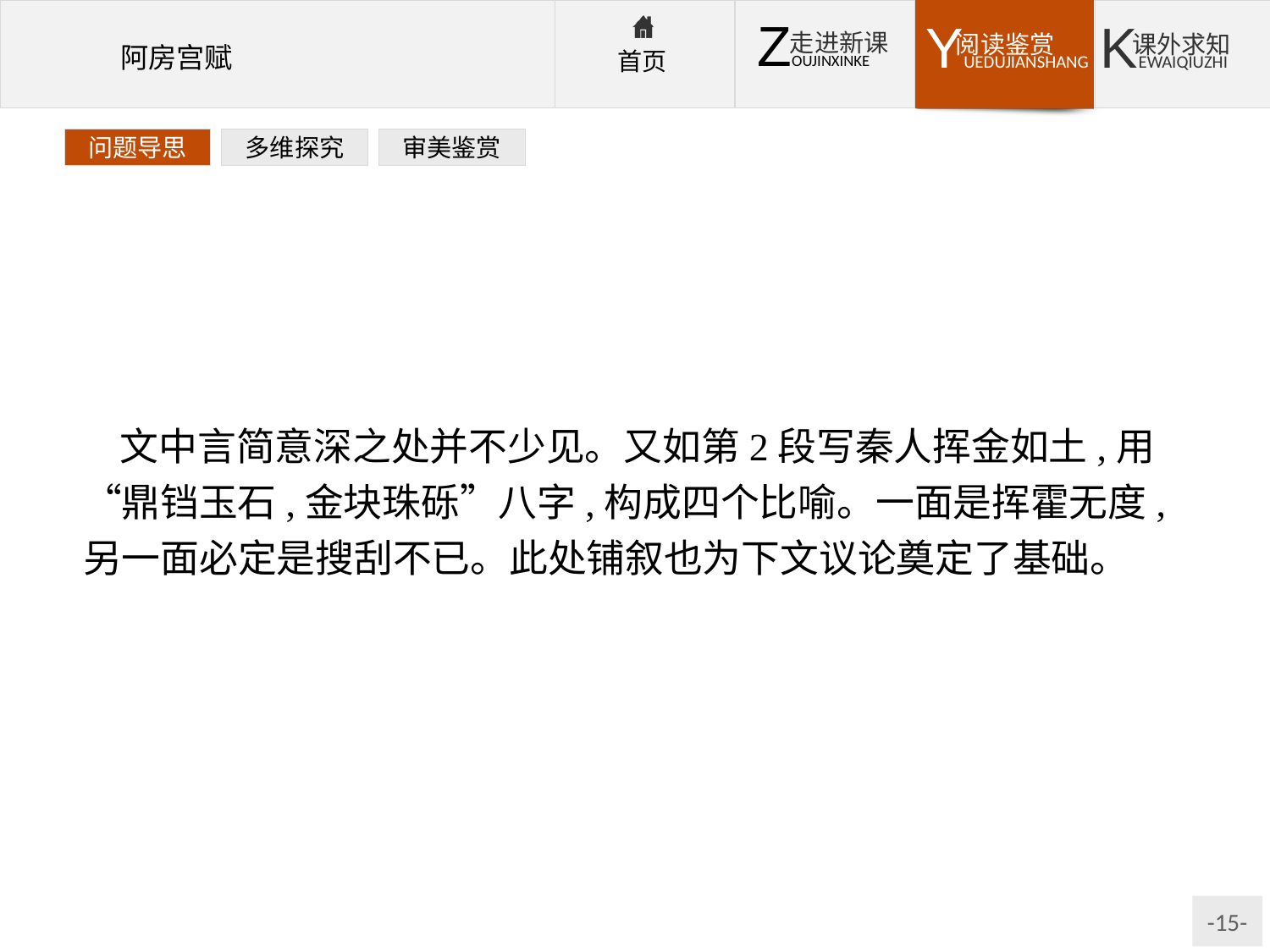

问题导思
多维探究
审美鉴赏
文中言简意深之处并不少见。又如第2段写秦人挥金如土,用“鼎铛玉石,金块珠砾”八字,构成四个比喻。一面是挥霍无度,另一面必定是搜刮不已。此处铺叙也为下文议论奠定了基础。